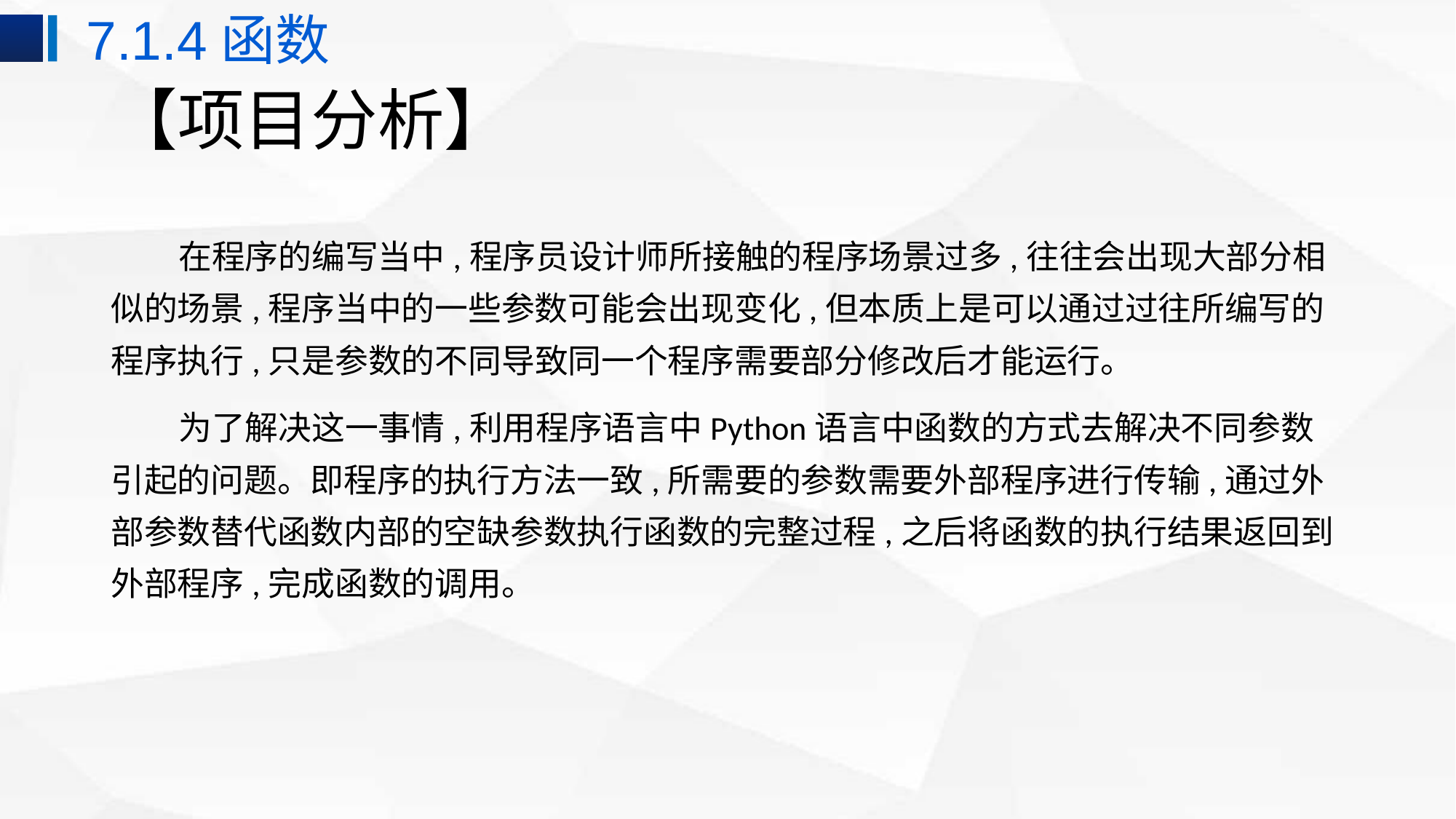

7.1.4函数

# 【项目分析】
        在程序的编写当中,程序员设计师所接触的程序场景过多,往往会出现大部分相似的场景,程序当中的一些参数可能会出现变化,但本质上是可以通过过往所编写的程序执行,只是参数的不同导致同一个程序需要部分修改后才能运行。
        为了解决这一事情,利用程序语言中Python语言中函数的方式去解决不同参数引起的问题。即程序的执行方法一致,所需要的参数需要外部程序进行传输,通过外部参数替代函数内部的空缺参数执行函数的完整过程,之后将函数的执行结果返回到外部程序,完成函数的调用。